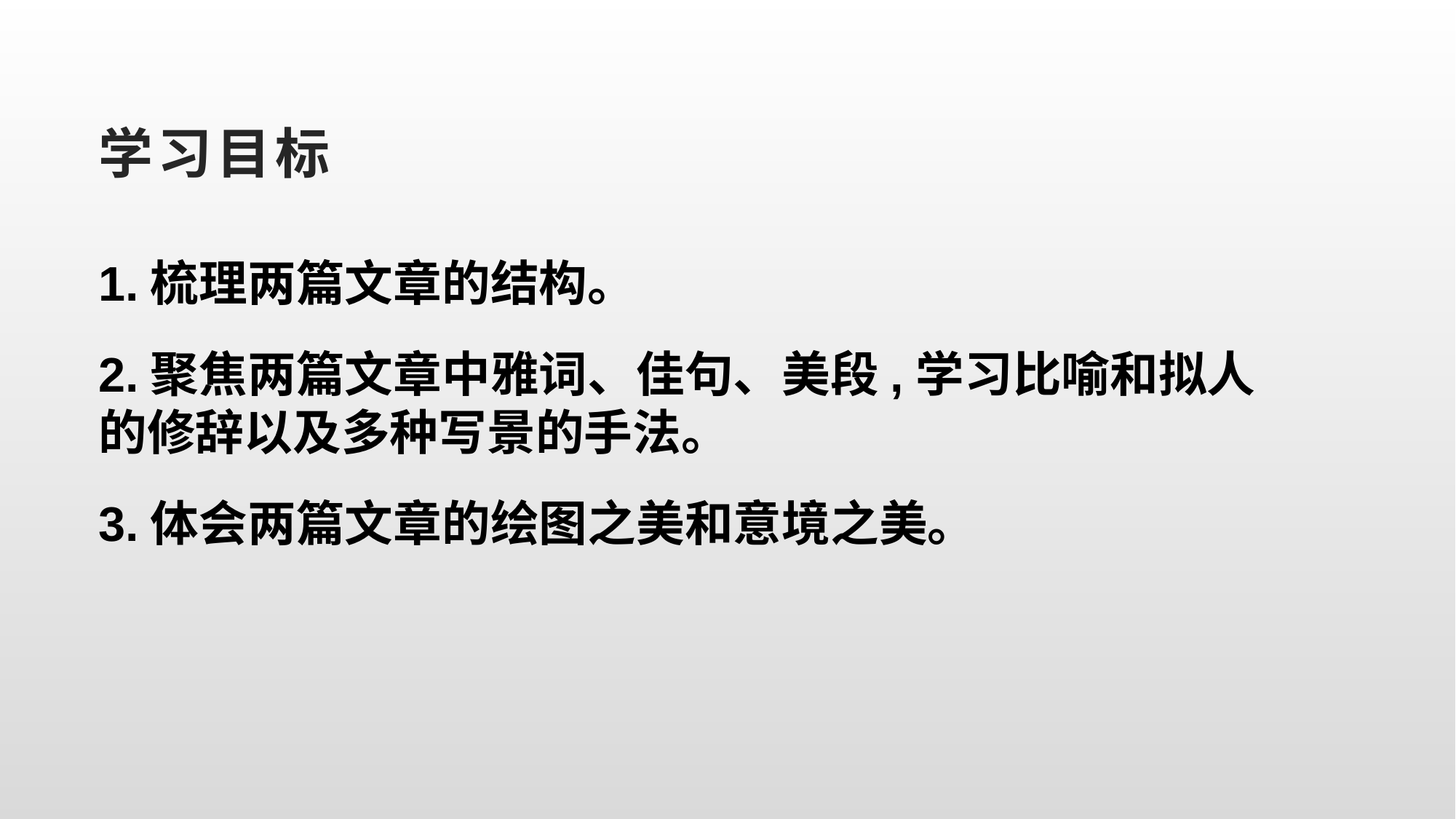

# 学习目标
1.梳理两篇文章的结构。

2.聚焦两篇文章中雅词、佳句、美段,学习比喻和拟人的修辞以及多种写景的手法。

3.体会两篇文章的绘图之美和意境之美。